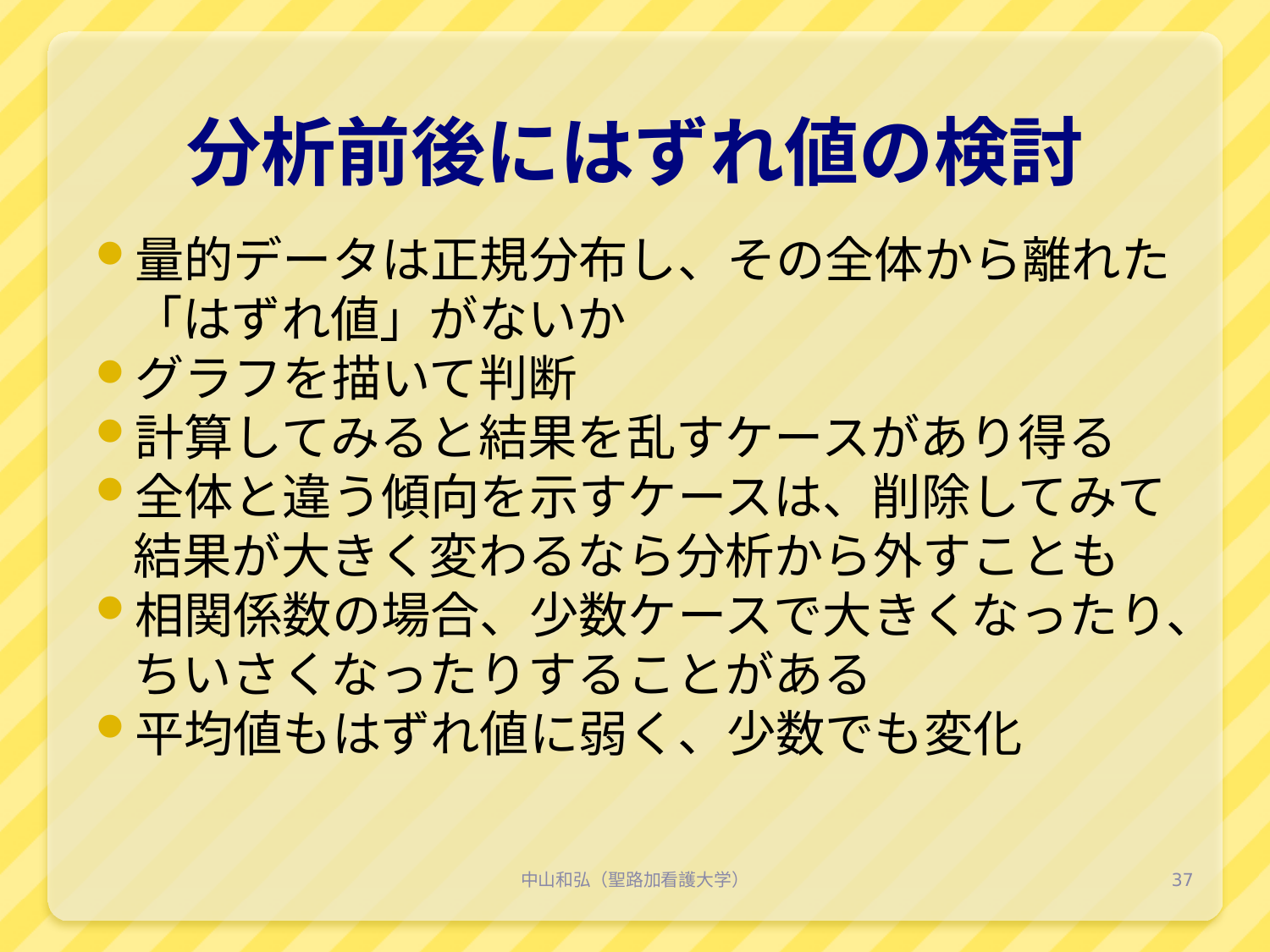

# 分析前後にはずれ値の検討
量的データは正規分布し、その全体から離れた「はずれ値」がないか
グラフを描いて判断
計算してみると結果を乱すケースがあり得る
全体と違う傾向を示すケースは、削除してみて結果が大きく変わるなら分析から外すことも
相関係数の場合、少数ケースで大きくなったり、ちいさくなったりすることがある
平均値もはずれ値に弱く、少数でも変化
中山和弘（聖路加看護大学）
37